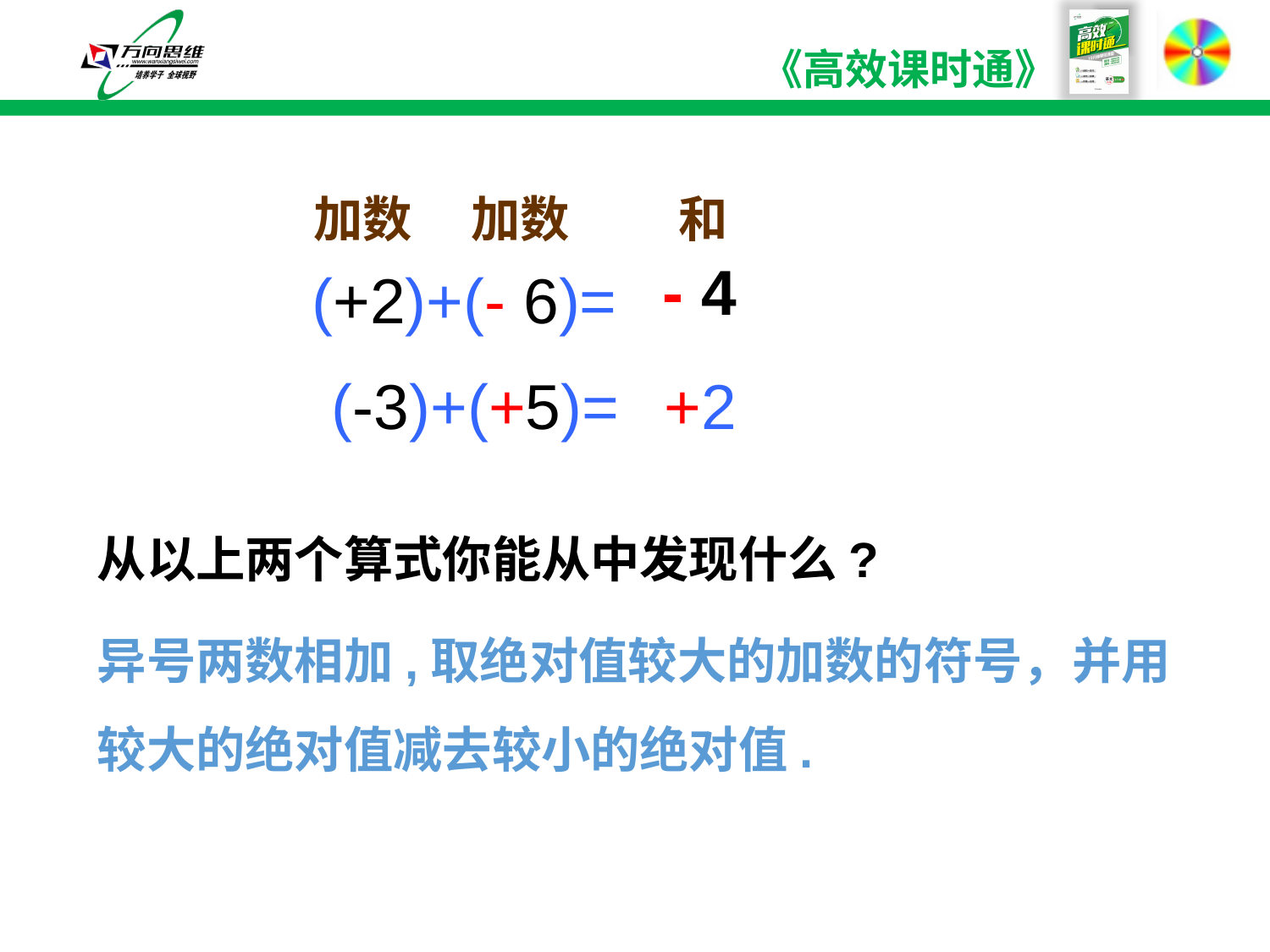

加数
加数
和
- 4
(+2)+(- 6)=
(-3)+(+5)=
+2
从以上两个算式你能从中发现什么?
异号两数相加,取绝对值较大的加数的符号，并用较大的绝对值减去较小的绝对值.